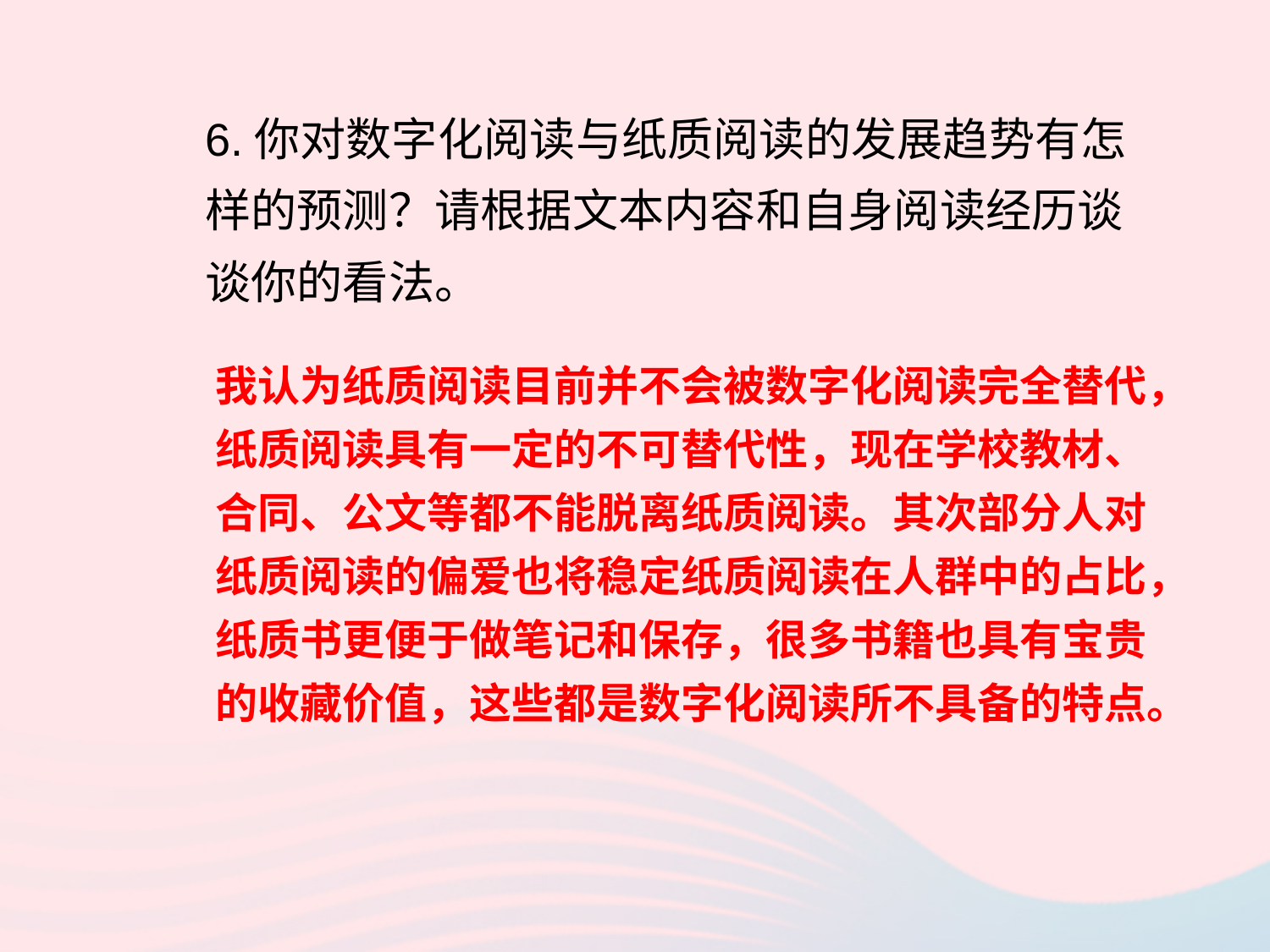

6.你对数字化阅读与纸质阅读的发展趋势有怎样的预测？请根据文本内容和自身阅读经历谈谈你的看法。
我认为纸质阅读目前并不会被数字化阅读完全替代，纸质阅读具有一定的不可替代性，现在学校教材、合同、公文等都不能脱离纸质阅读。其次部分人对纸质阅读的偏爱也将稳定纸质阅读在人群中的占比，纸质书更便于做笔记和保存，很多书籍也具有宝贵的收藏价值，这些都是数字化阅读所不具备的特点。